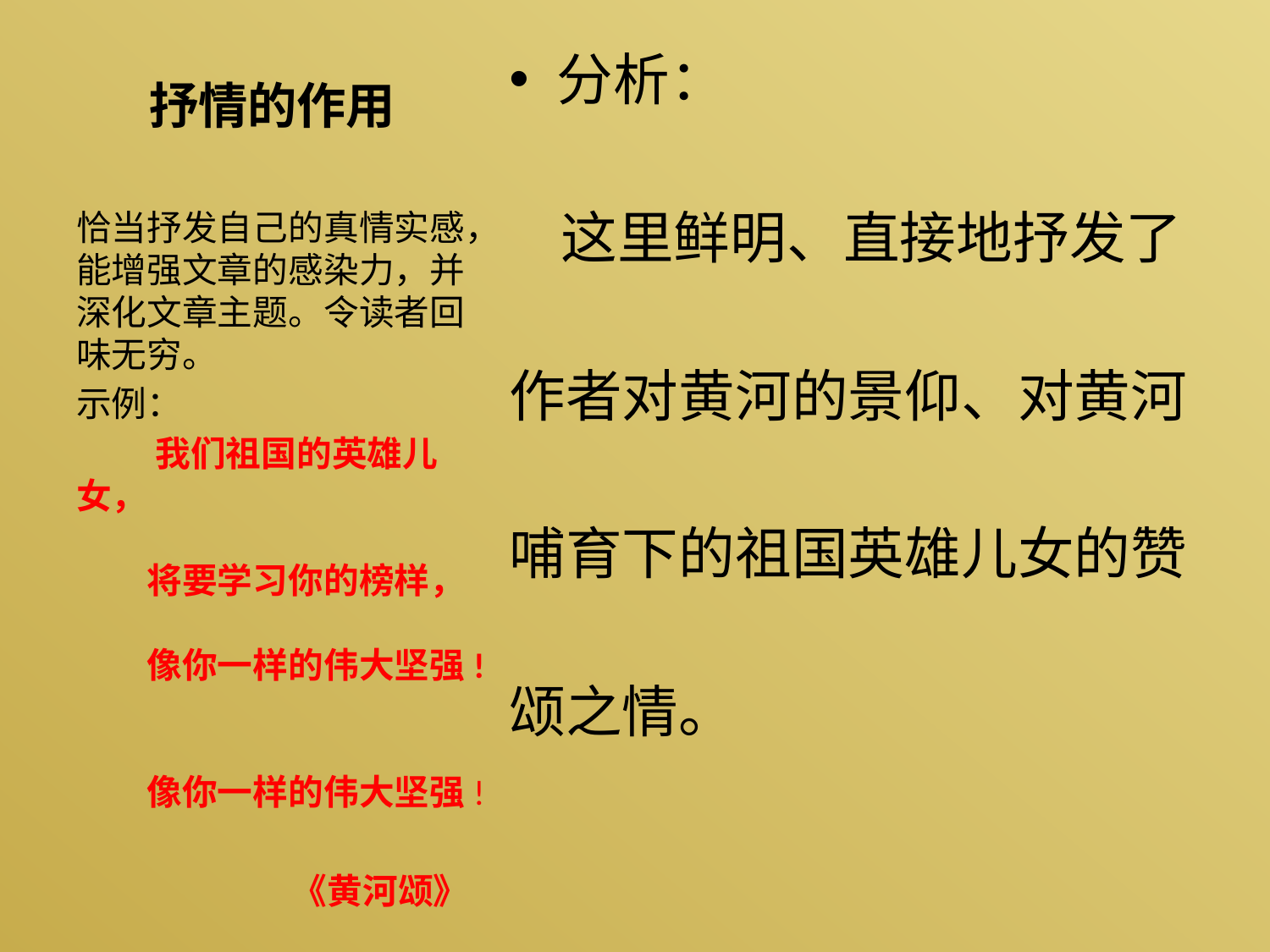

# 抒情的作用
分析：

   这里鲜明、直接地抒发了

作者对黄河的景仰、对黄河

哺育下的祖国英雄儿女的赞

颂之情。
恰当抒发自己的真情实感，能增强文章的感染力，并深化文章主题。令读者回味无穷。
示例：
         我们祖国的英雄儿女，
　　将要学习你的榜样，
　　像你一样的伟大坚强!
　　像你一样的伟大坚强!

  《黄河颂》